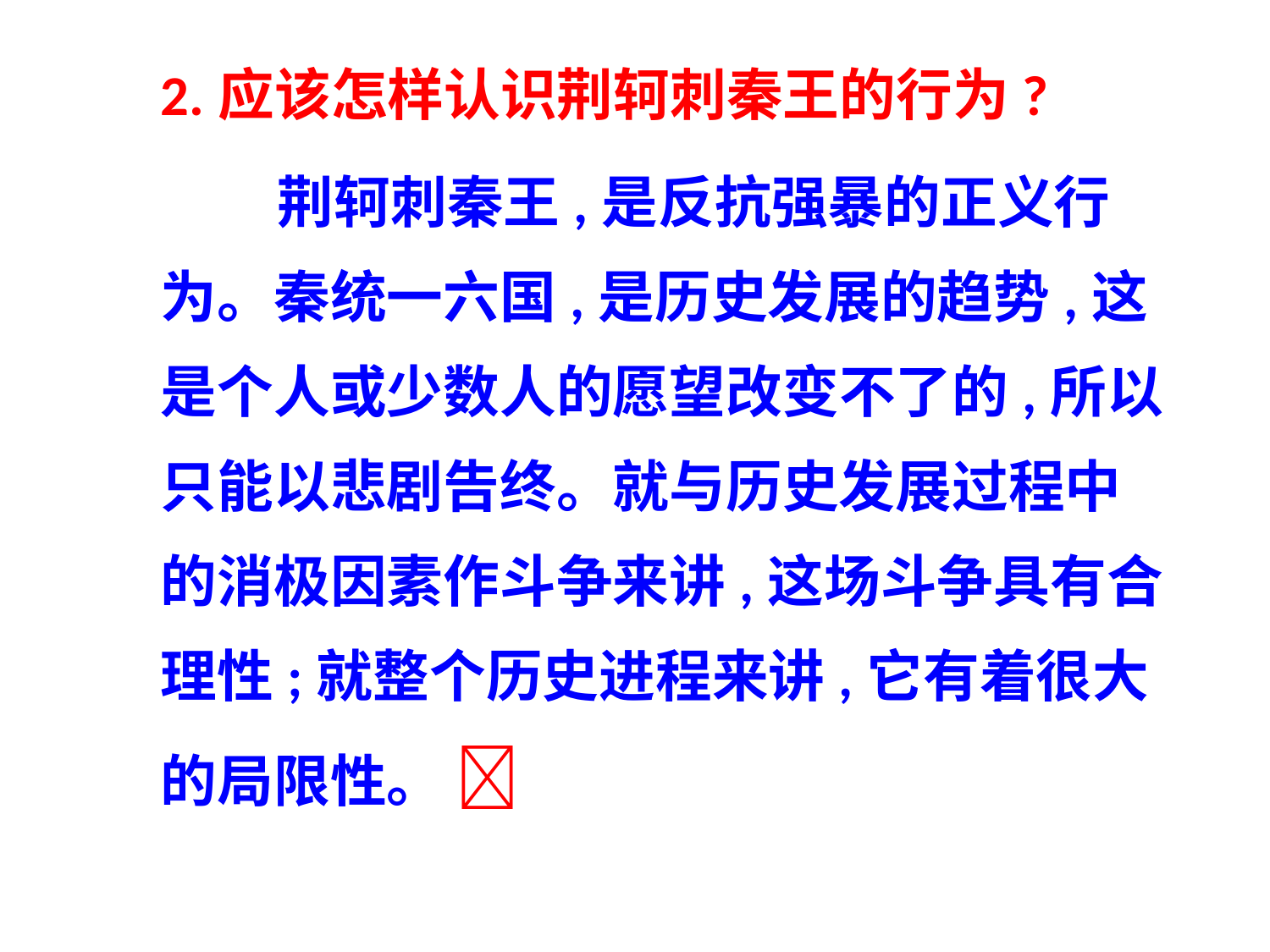

2.应该怎样认识荆轲刺秦王的行为?
        荆轲刺秦王,是反抗强暴的正义行为。秦统一六国,是历史发展的趋势,这是个人或少数人的愿望改变不了的,所以只能以悲剧告终。就与历史发展过程中的消极因素作斗争来讲,这场斗争具有合理性;就整个历史进程来讲,它有着很大的局限性。 ⊗